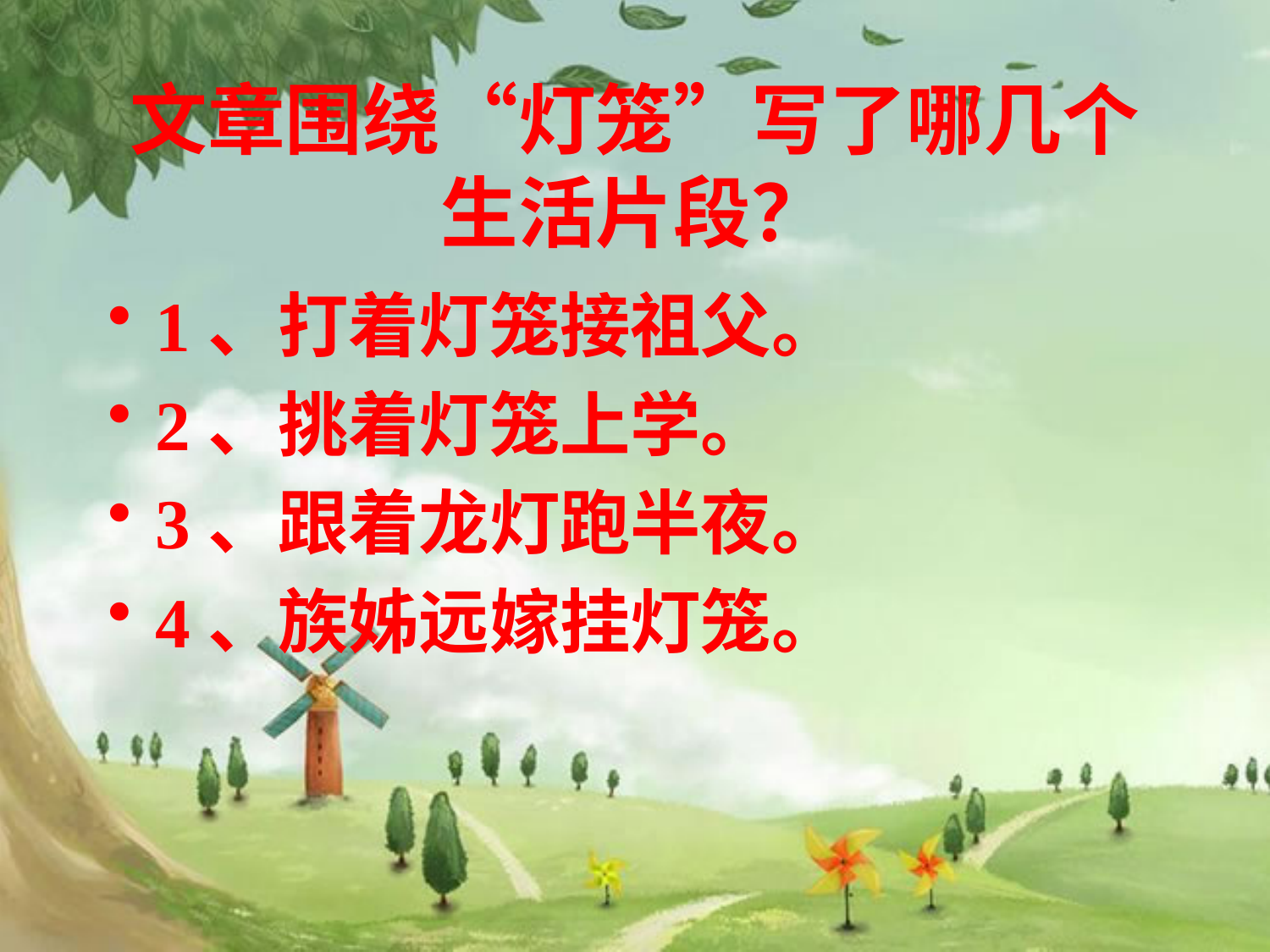

# 文章围绕“灯笼”写了哪几个生活片段？
1、打着灯笼接祖父。
2、挑着灯笼上学。
3、跟着龙灯跑半夜。
4、族姊远嫁挂灯笼。